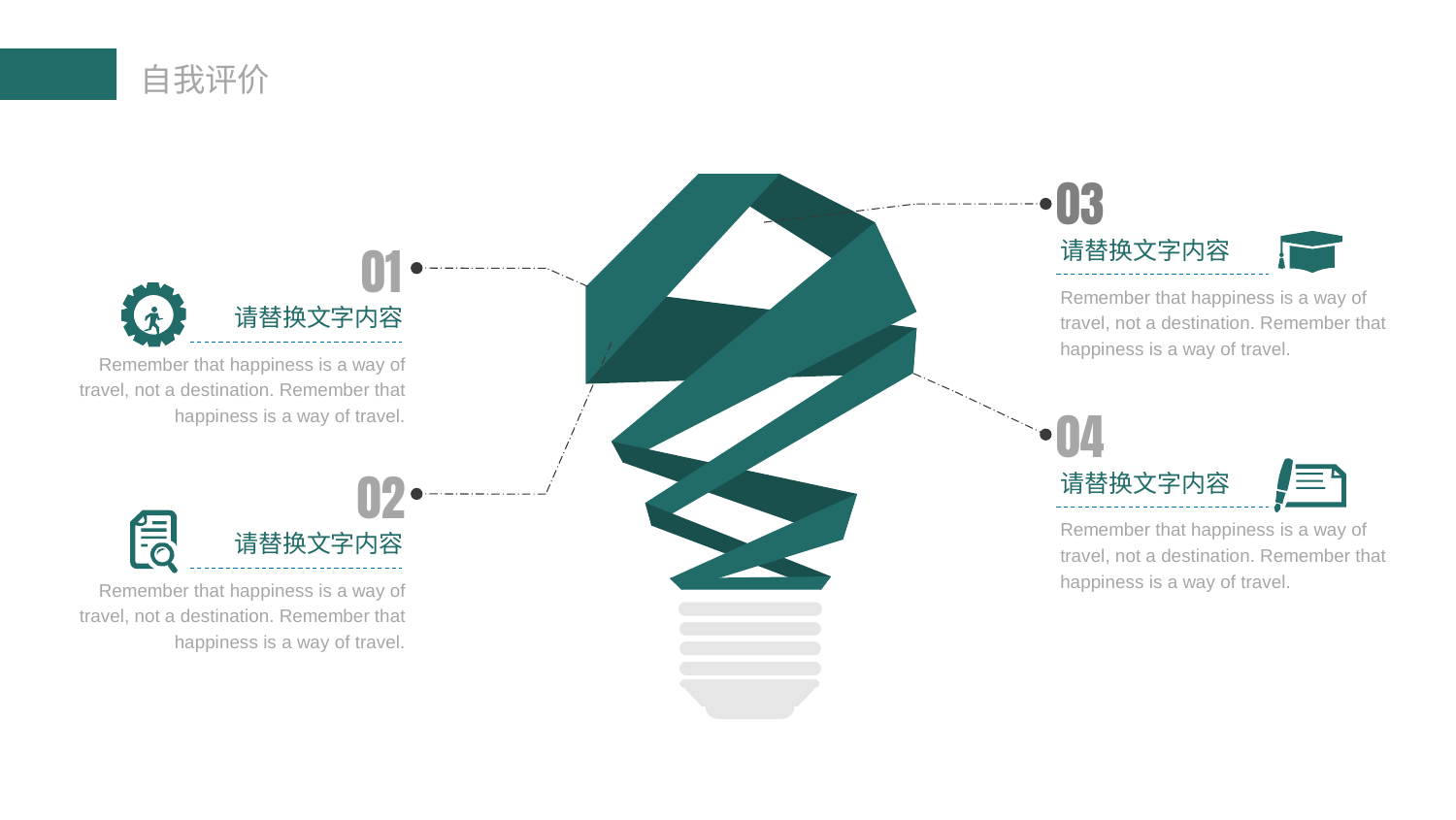

03
请替换文字内容

Remember that happiness is a way of travel, not a destination. Remember that happiness is a way of travel.

01

请替换文字内容
Remember that happiness is a way of travel, not a destination. Remember that happiness is a way of travel.
04
请替换文字内容

Remember that happiness is a way of travel, not a destination. Remember that happiness is a way of travel.
02
请替换文字内容
Remember that happiness is a way of travel, not a destination. Remember that happiness is a way of travel.